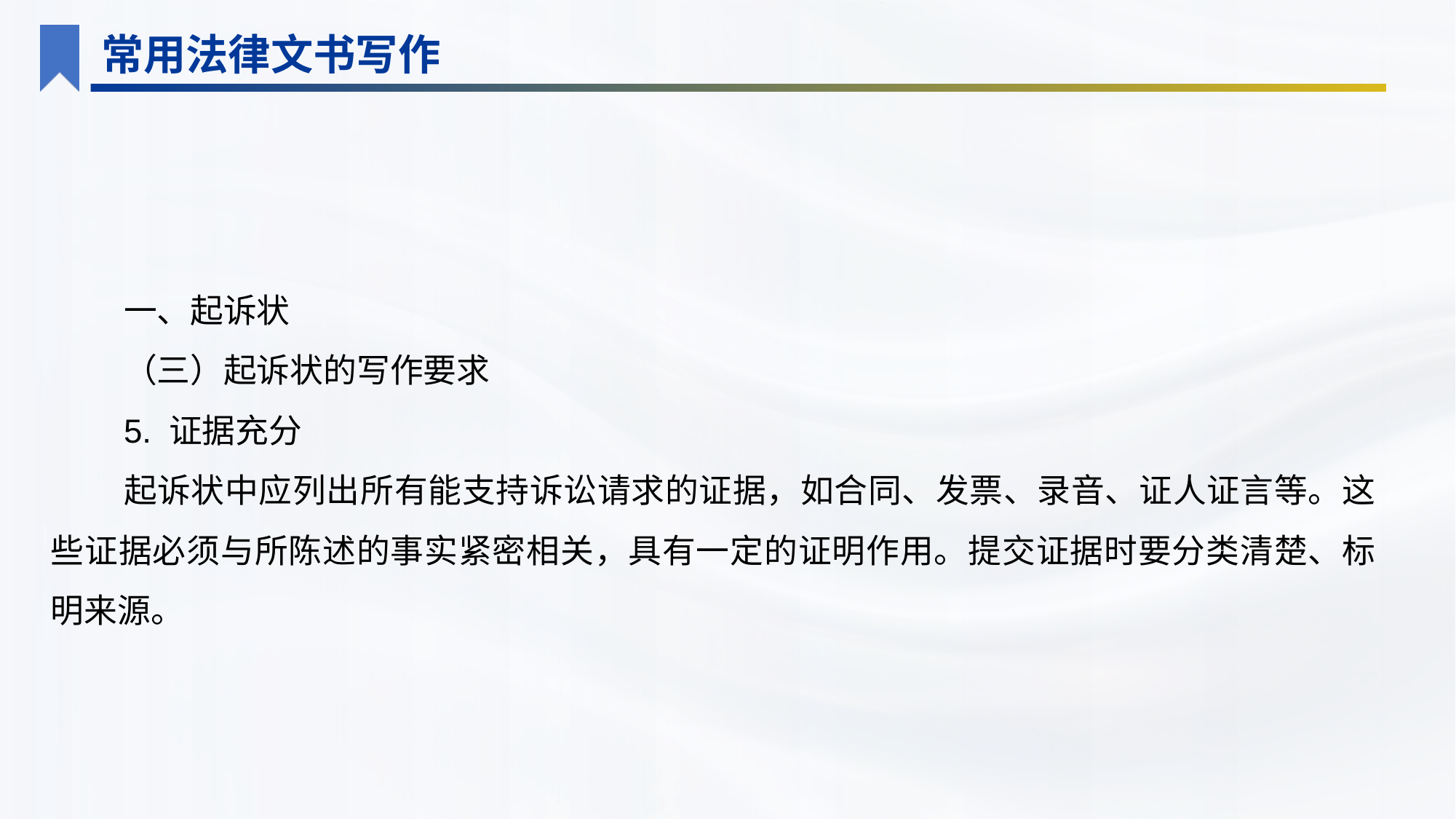

常用法律文书写作
一、起诉状
（三）起诉状的写作要求
5. 证据充分
起诉状中应列出所有能支持诉讼请求的证据，如合同、发票、录音、证人证言等。这些证据必须与所陈述的事实紧密相关，具有一定的证明作用。提交证据时要分类清楚、标明来源。